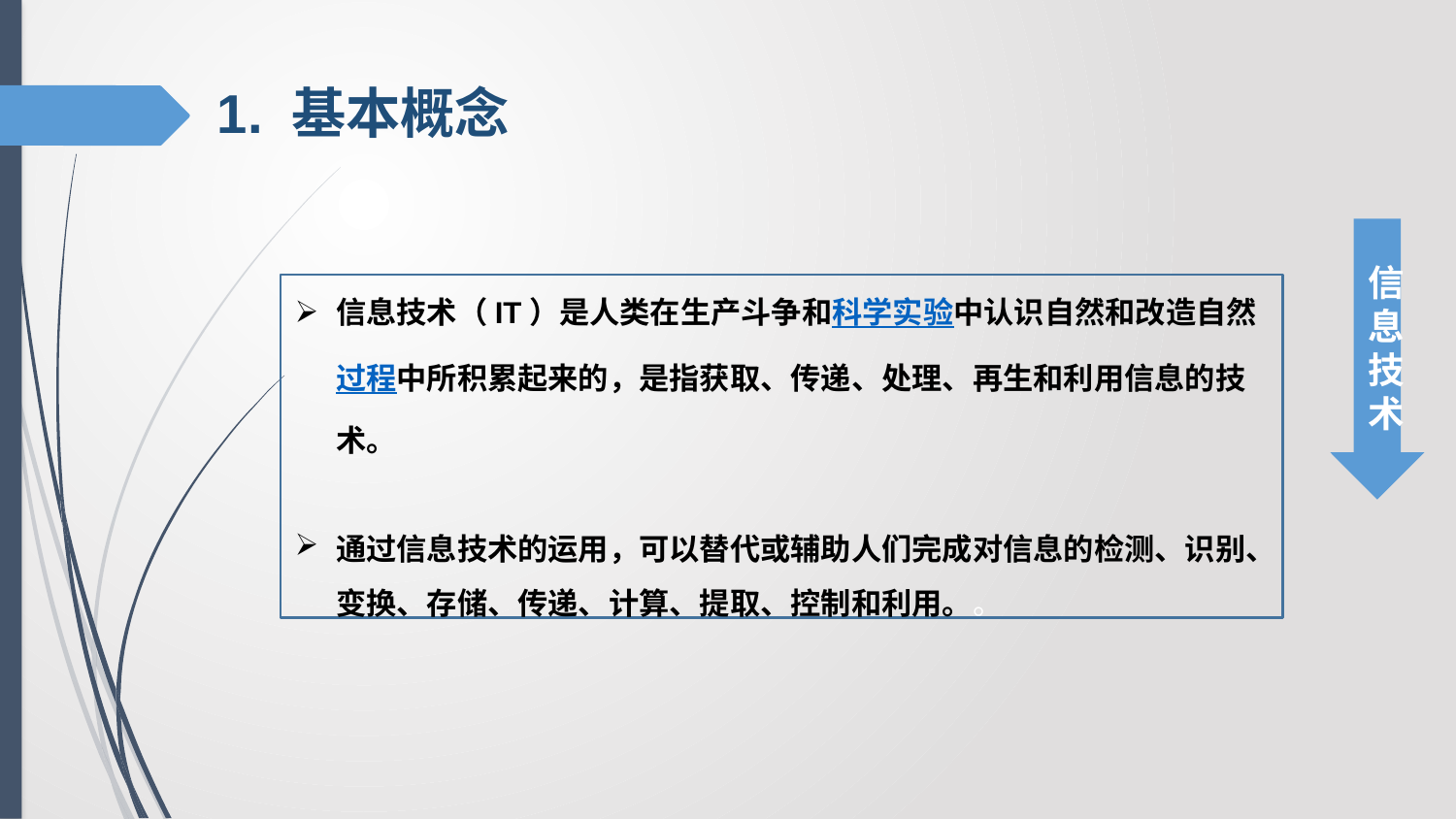

1. 基本概念
信息技术
信息技术（IT）是人类在生产斗争和科学实验中认识自然和改造自然过程中所积累起来的，是指获取、传递、处理、再生和利用信息的技术。

通过信息技术的运用，可以替代或辅助人们完成对信息的检测、识别、变换、存储、传递、计算、提取、控制和利用。。